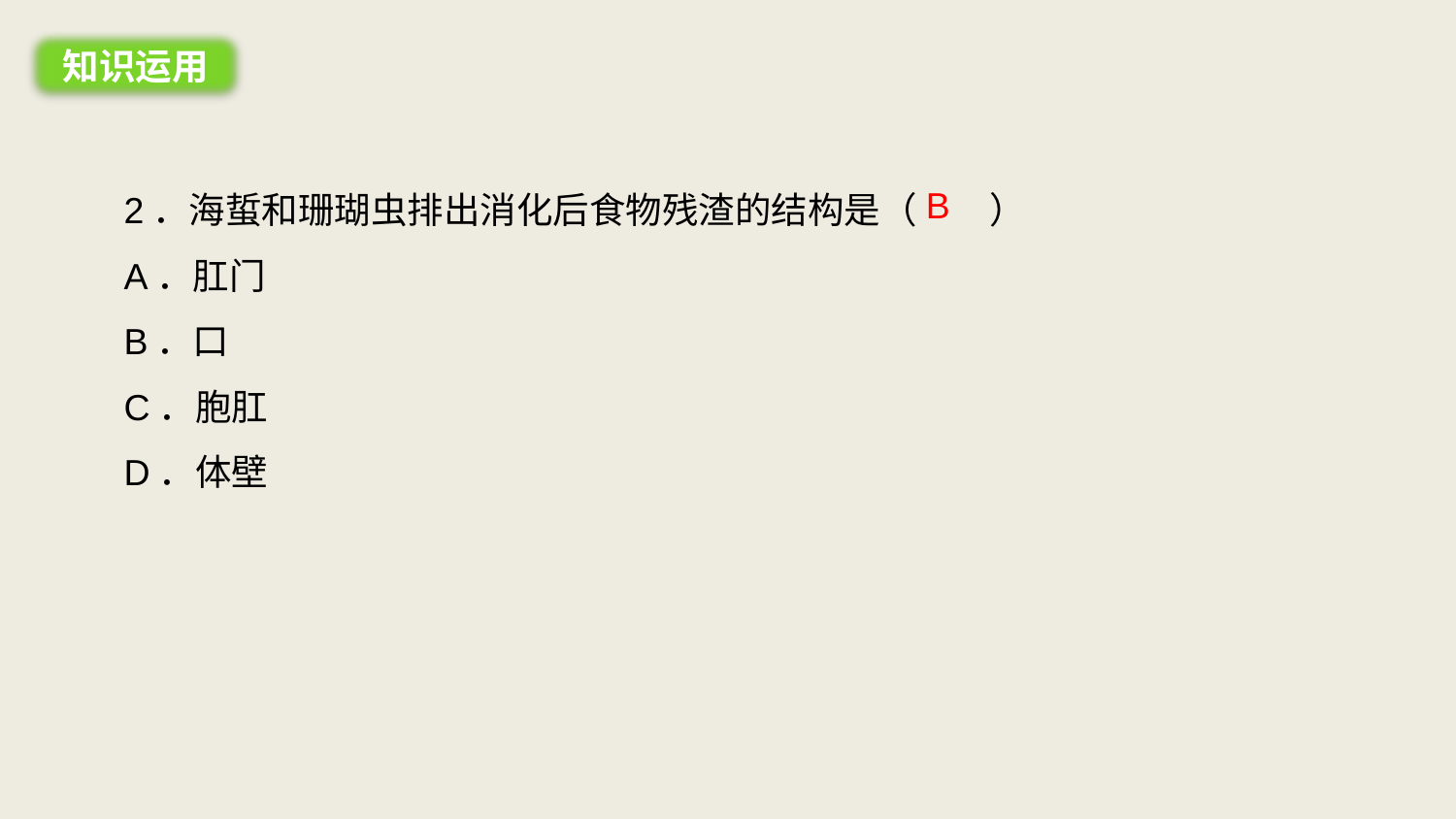

知识运用
2．海蜇和珊瑚虫排出消化后食物残渣的结构是（　　）
A．肛门
B．口
C．胞肛
D．体壁
B